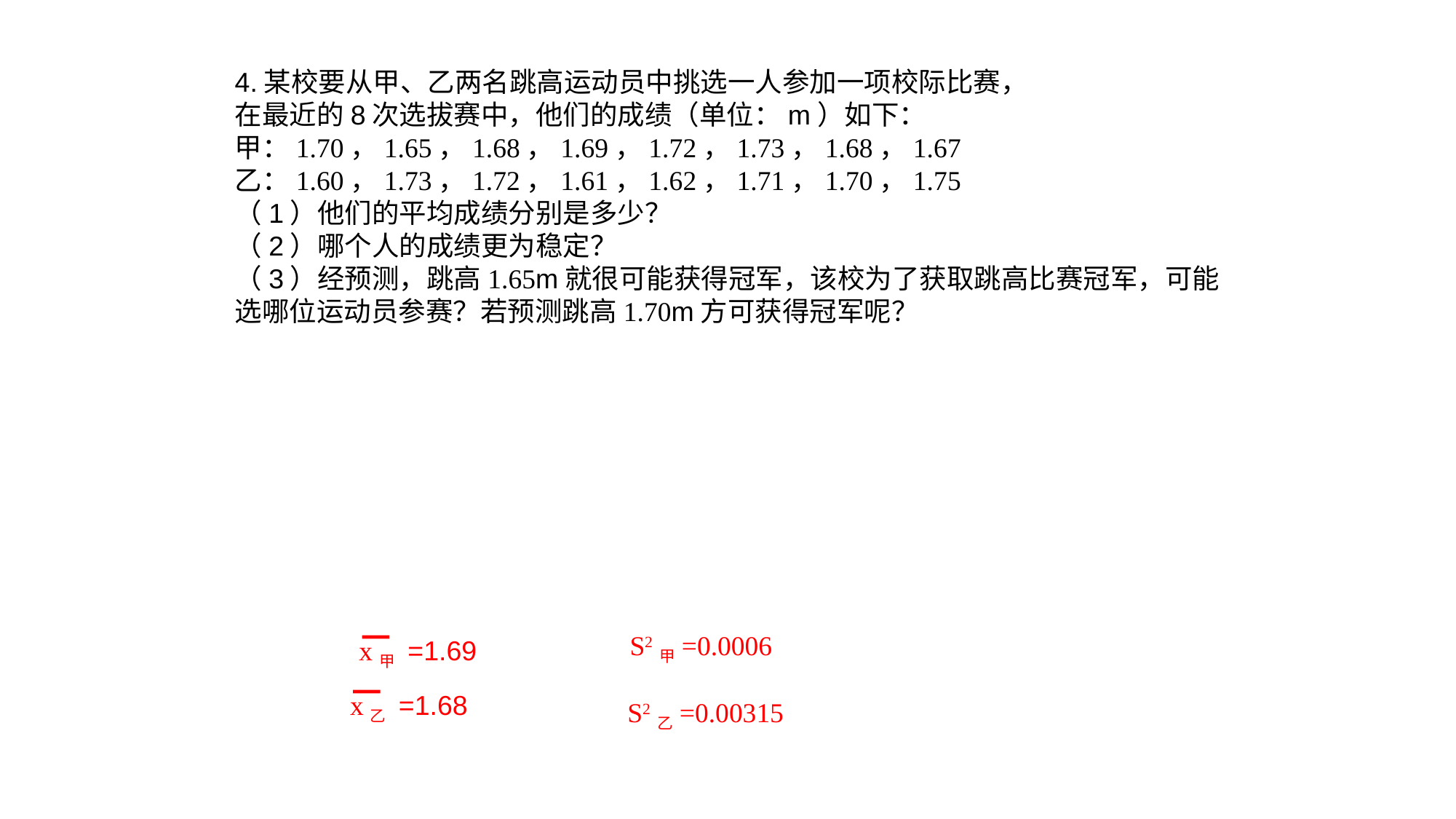

4.某校要从甲、乙两名跳高运动员中挑选一人参加一项校际比赛，
在最近的8次选拔赛中，他们的成绩（单位：m）如下：
甲：1.70，1.65，1.68，1.69，1.72，1.73，1.68，1.67
乙：1.60，1.73，1.72，1.61，1.62，1.71，1.70，1.75
（1）他们的平均成绩分别是多少？
（2）哪个人的成绩更为稳定？
（3）经预测，跳高1.65m就很可能获得冠军，该校为了获取跳高比赛冠军，可能选哪位运动员参赛？若预测跳高1.70m方可获得冠军呢？

S2甲=0.0006
x甲 =1.69

x乙 =1.68

S2乙=0.00315